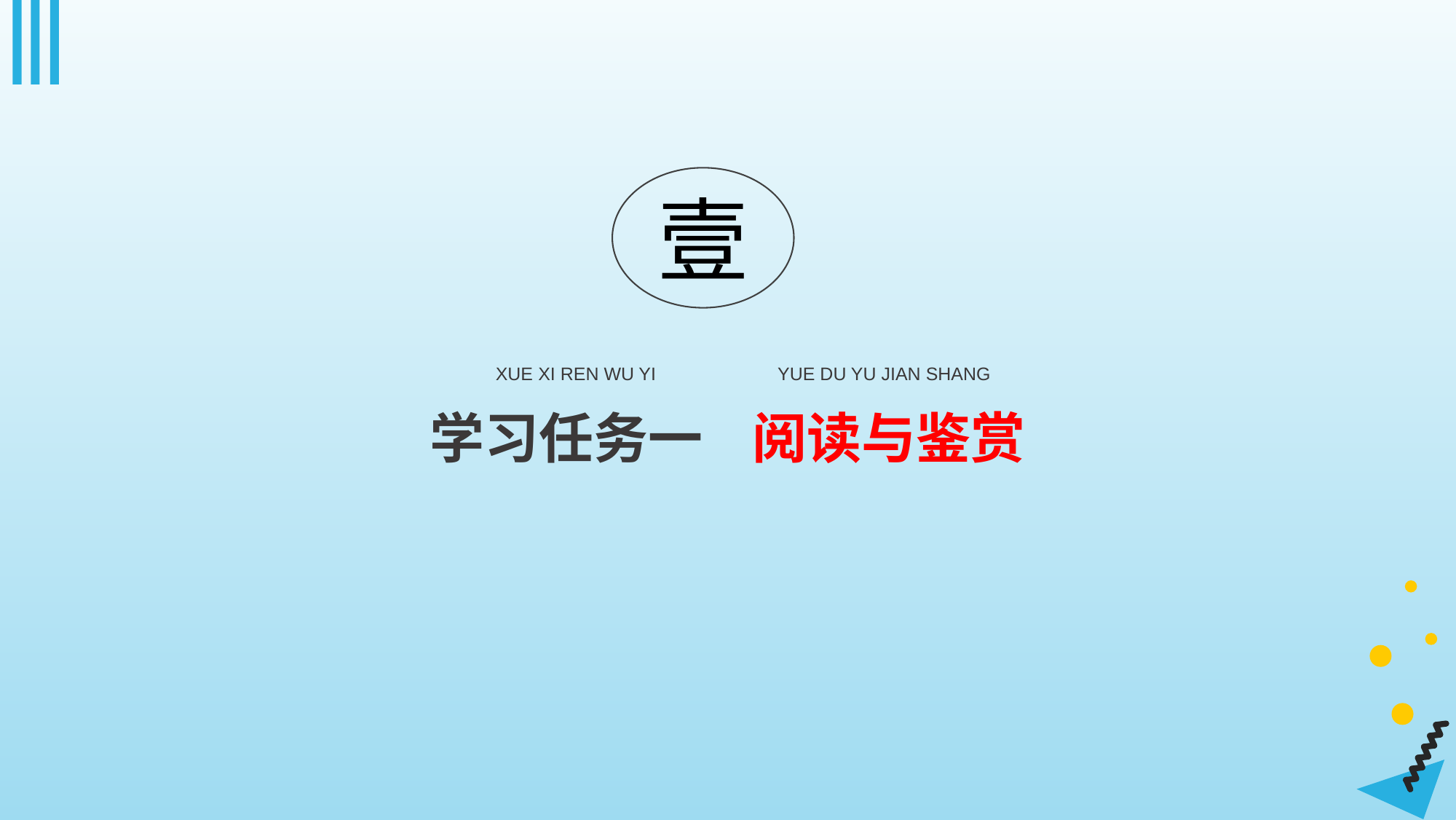

#
壹
XUE XI REN WU YI                        YUE DU YU JIAN SHANG
学习任务一    阅读与鉴赏